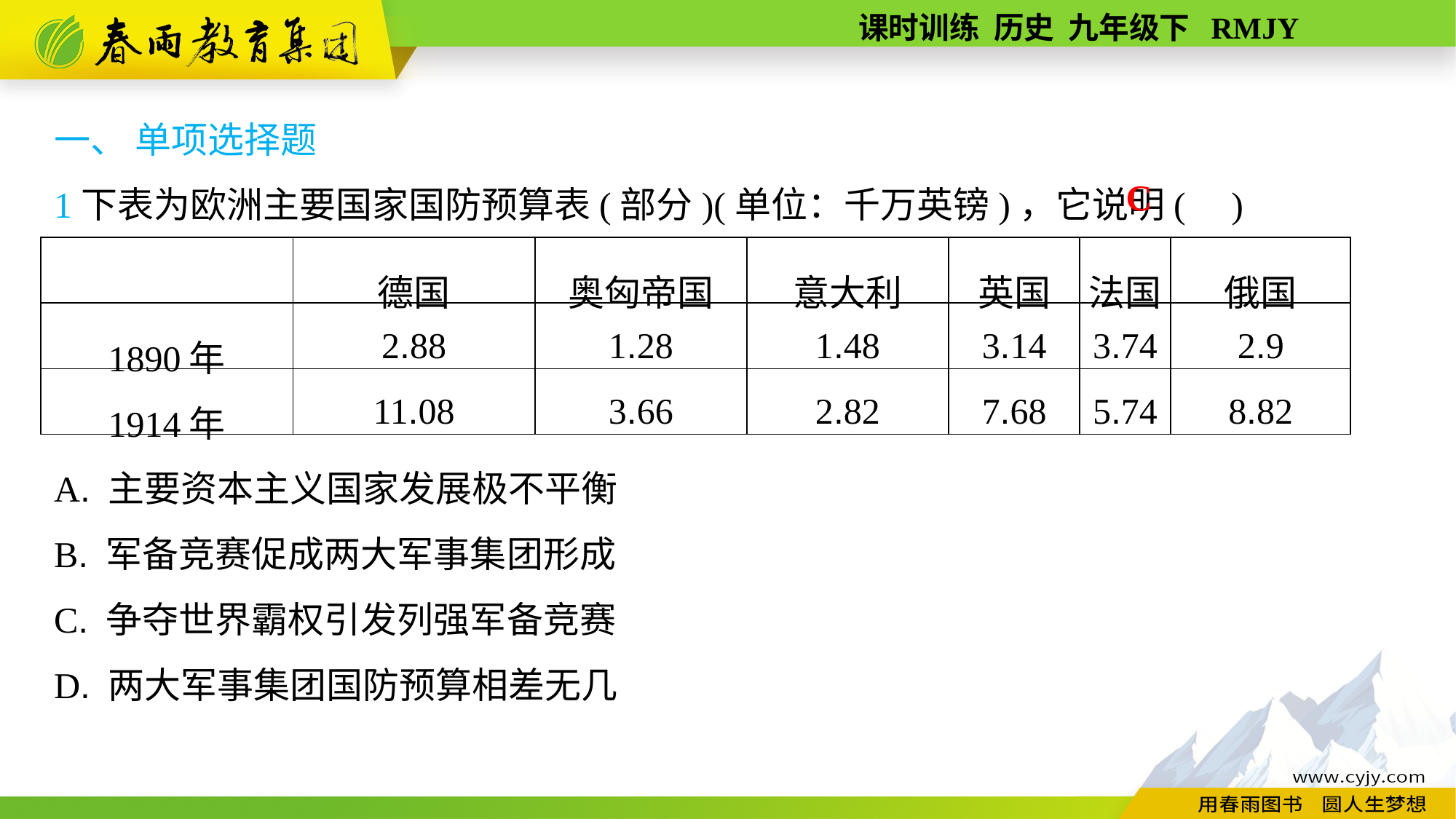

一、 单项选择题
1下表为欧洲主要国家国防预算表(部分)(单位：千万英镑)，它说明(     )

A. 主要资本主义国家发展极不平衡
B. 军备竞赛促成两大军事集团形成
C. 争夺世界霸权引发列强军备竞赛
D. 两大军事集团国防预算相差无几
C
|  | 德国 | 奥匈帝国 | 意大利 | 英国 | 法国 | 俄国 |
| --- | --- | --- | --- | --- | --- | --- |
| 1890年 | 2.88 | 1.28 | 1.48 | 3.14 | 3.74 | 2.9 |
| 1914年 | 11.08 | 3.66 | 2.82 | 7.68 | 5.74 | 8.82 |